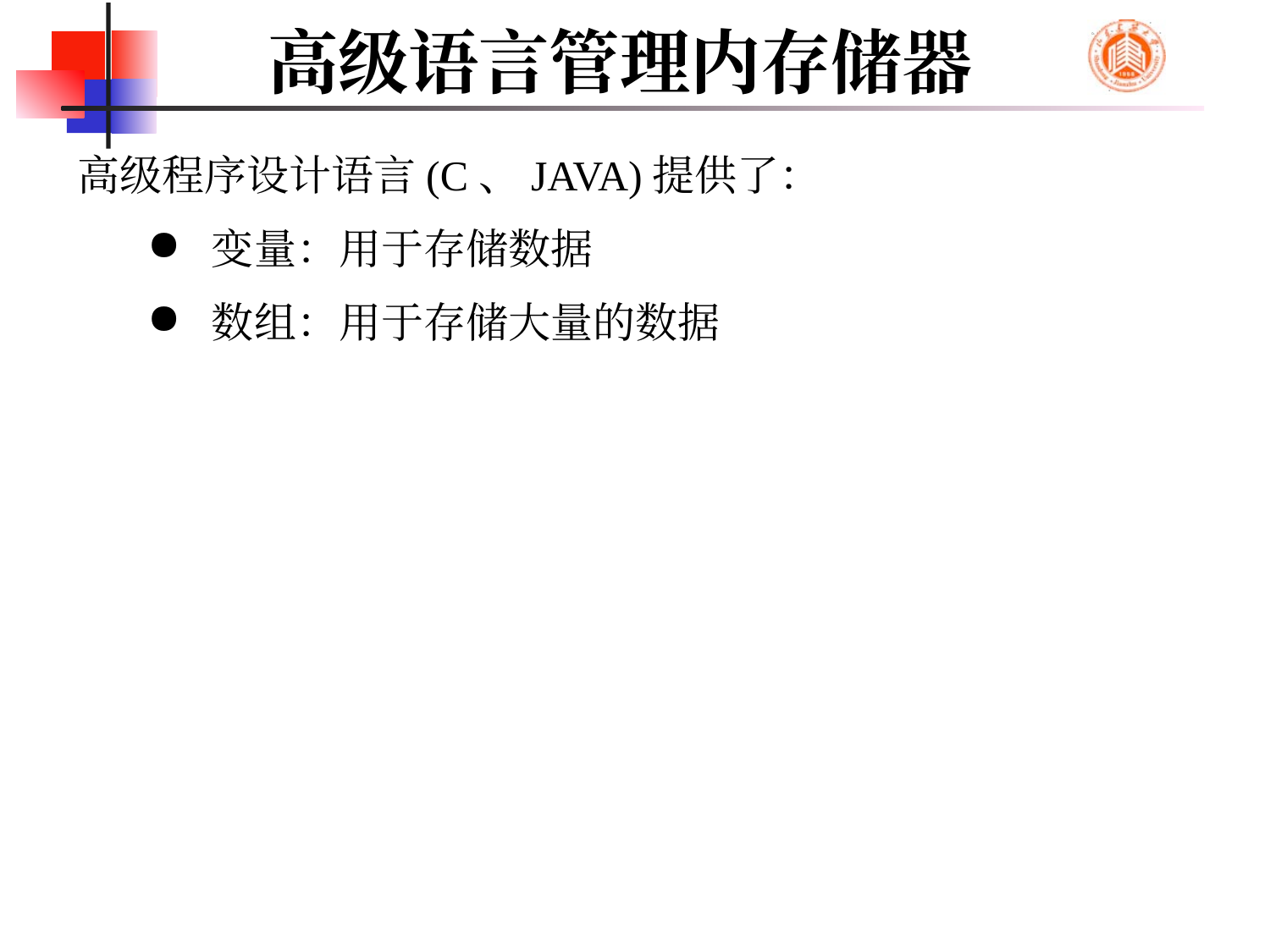

# 高级语言管理内存储器
高级程序设计语言(C、JAVA)提供了：
变量：用于存储数据
数组：用于存储大量的数据